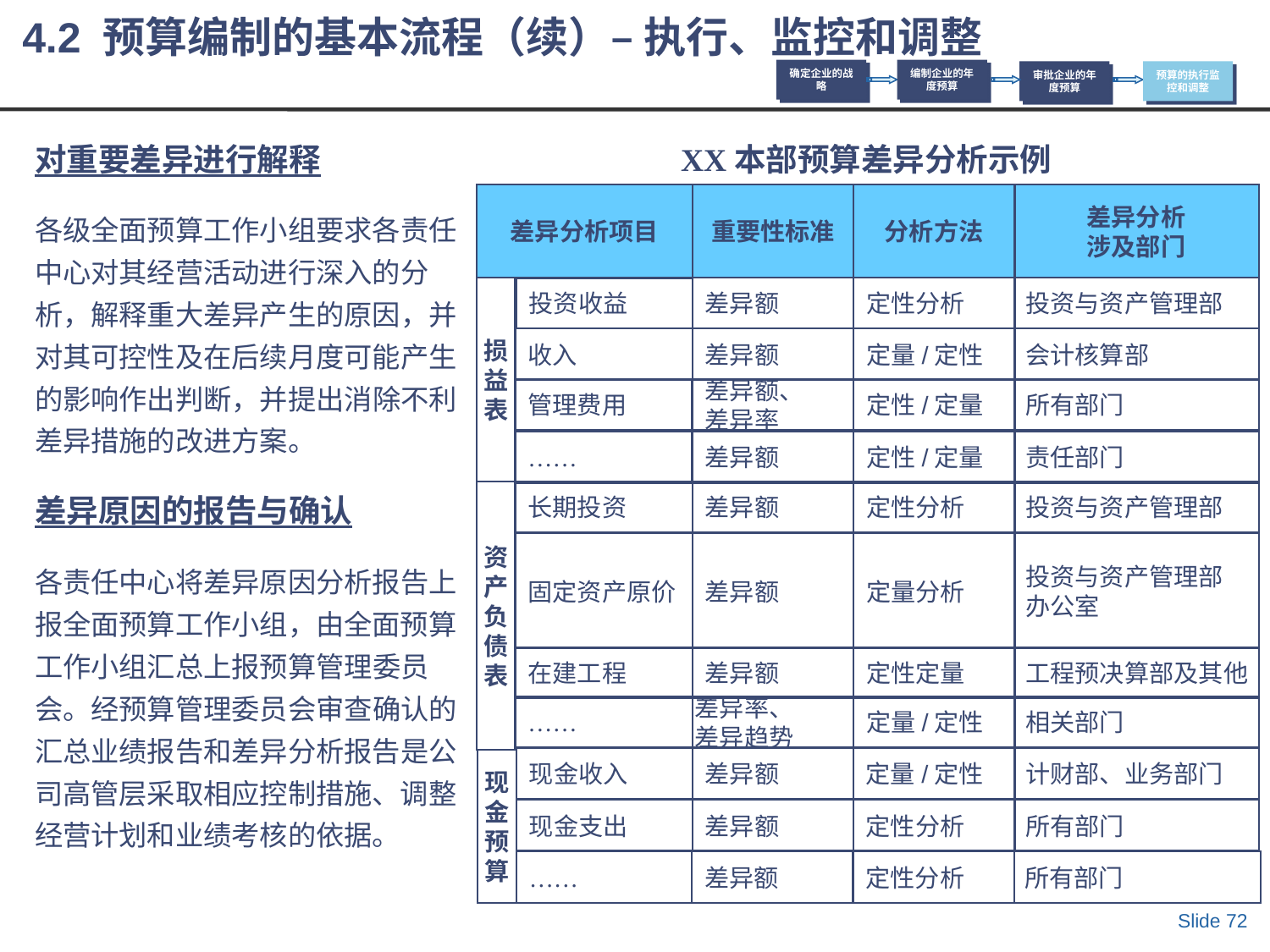

4.2 预算编制的基本流程（续）– 执行、监控和调整
确定企业的战略
编制企业的年度预算
审批企业的年度预算
预算的执行监控和调整

XX本部预算差异分析示例
对重要差异进行解释
差异分析项目

重要性标准
分析方法
差异分析
涉及部门
损
益
表
差异额
定性分析
投资与资产管理部
投资收益
收入
差异额
定量/定性
会计核算部
管理费用
差异额、
差异率
定性/定量
所有部门
……
差异额
定性/定量
责任部门
资
产
负
债
表
长期投资
差异额
定性分析
投资与资产管理部
固定资产原价
差异额
定量分析
投资与资产管理部
办公室
在建工程
差异额
定性定量
工程预决算部及其他
……
差异率、
差异趋势
定量/定性
相关部门
现金收入
差异额
定量/定性
计财部、业务部门
现
金
预
算
现金支出
差异额
定性分析
所有部门
……
差异额
定性分析
所有部门
各级全面预算工作小组要求各责任中心对其经营活动进行深入的分析，解释重大差异产生的原因，并对其可控性及在后续月度可能产生的影响作出判断，并提出消除不利差异措施的改进方案。
差异原因的报告与确认
各责任中心将差异原因分析报告上报全面预算工作小组，由全面预算工作小组汇总上报预算管理委员会。经预算管理委员会审查确认的汇总业绩报告和差异分析报告是公司高管层采取相应控制措施、调整经营计划和业绩考核的依据。
Slide 72